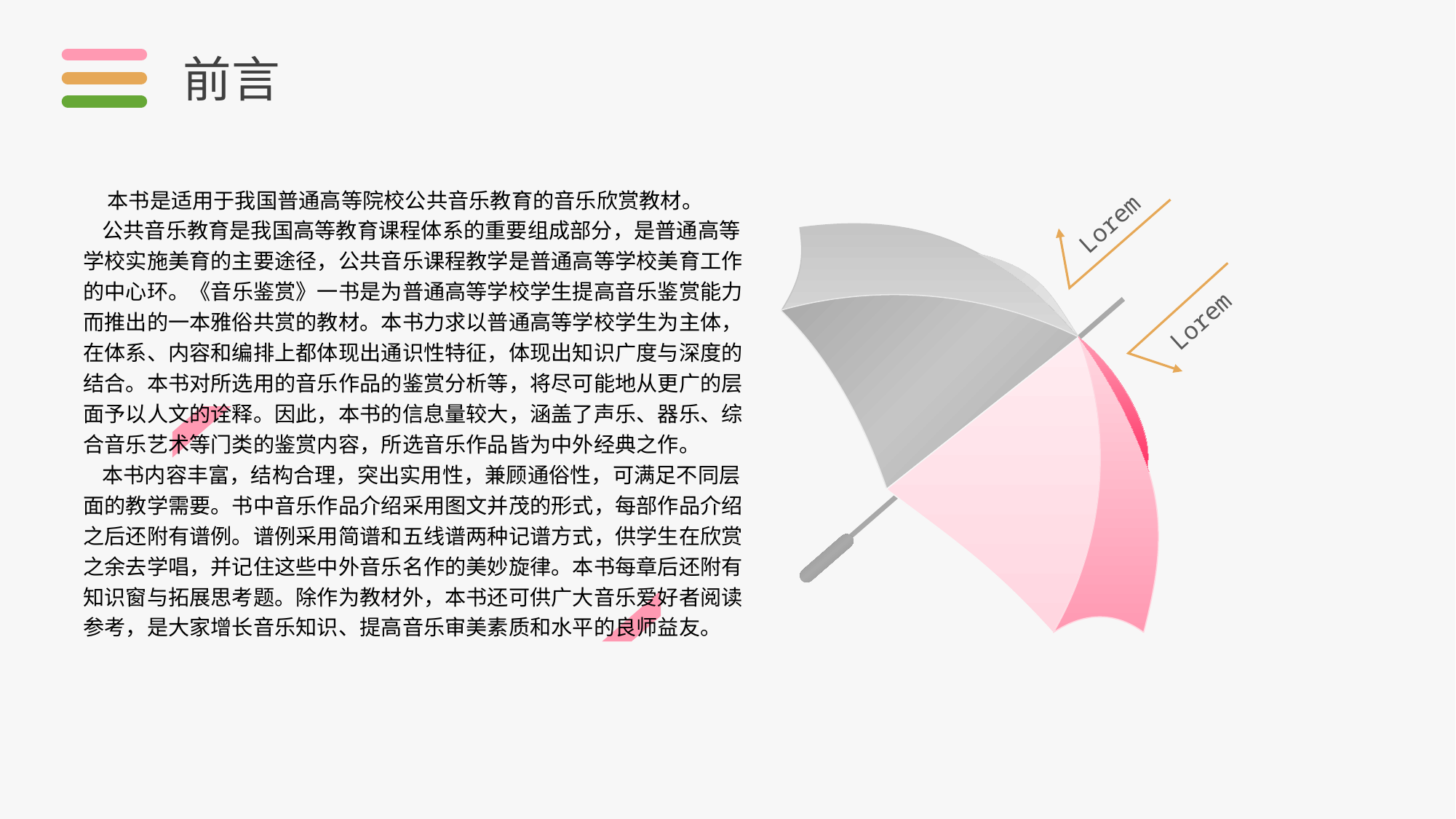

前言
    本书是适用于我国普通高等院校公共音乐教育的音乐欣赏教材。
    公共音乐教育是我国高等教育课程体系的重要组成部分，是普通高等学校实施美育的主要途径，公共音乐课程教学是普通高等学校美育工作的中心环。《音乐鉴赏》一书是为普通高等学校学生提高音乐鉴赏能力而推出的一本雅俗共赏的教材。本书力求以普通高等学校学生为主体，在体系、内容和编排上都体现出通识性特征，体现出知识广度与深度的结合。本书对所选用的音乐作品的鉴赏分析等，将尽可能地从更广的层面予以人文的诠释。因此，本书的信息量较大，涵盖了声乐、器乐、综合音乐艺术等门类的鉴赏内容，所选音乐作品皆为中外经典之作。
    本书内容丰富，结构合理，突出实用性，兼顾通俗性，可满足不同层面的教学需要。书中音乐作品介绍采用图文并茂的形式，每部作品介绍之后还附有谱例。谱例采用简谱和五线谱两种记谱方式，供学生在欣赏之余去学唱，并记住这些中外音乐名作的美妙旋律。本书每章后还附有知识窗与拓展思考题。除作为教材外，本书还可供广大音乐爱好者阅读
参考，是大家增长音乐知识、提高音乐审美素质和水平的良师益友。
Lorem

Lorem